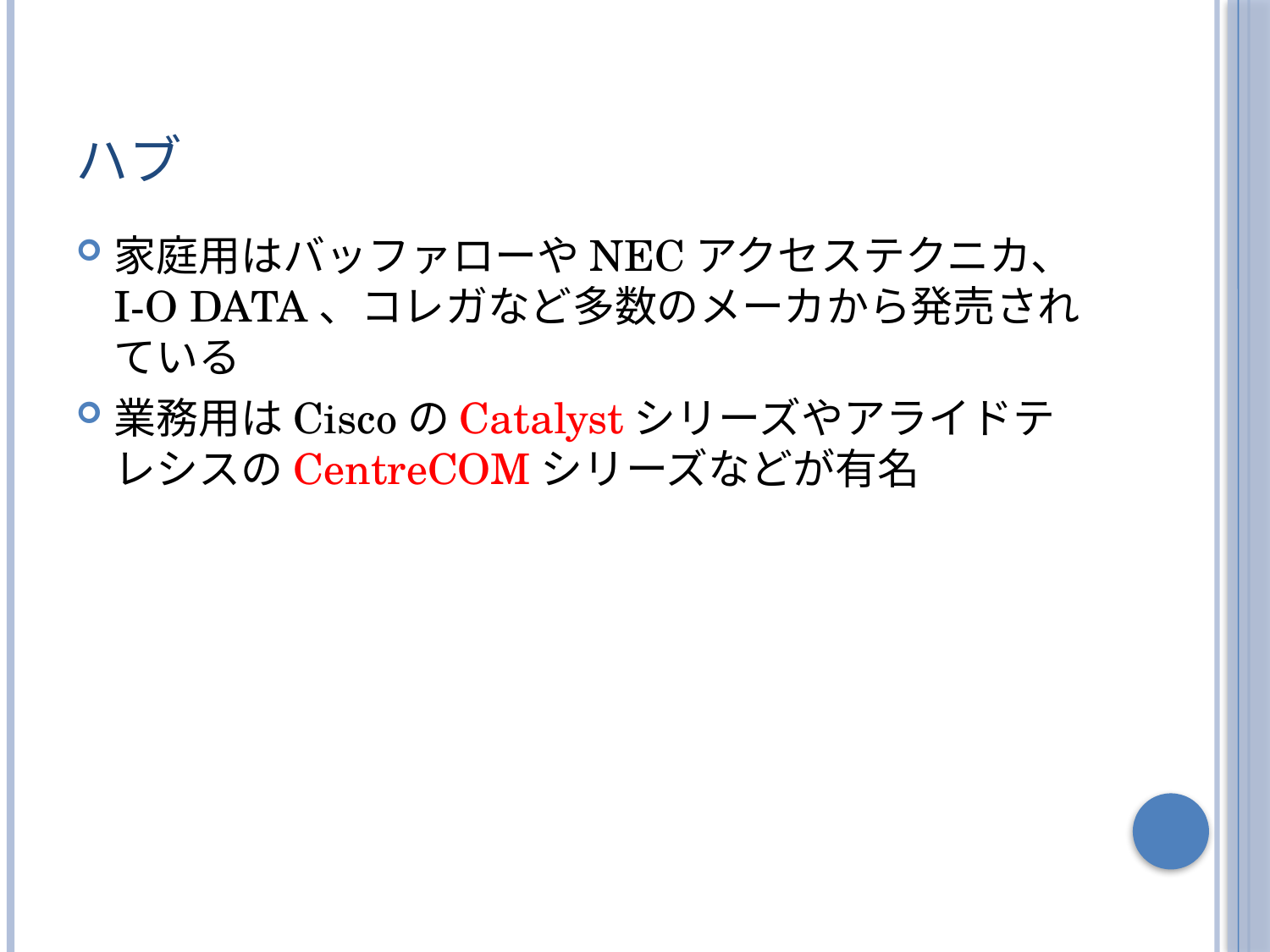

# ハブ
家庭用はバッファローやNECアクセステクニカ、I-O DATA、コレガなど多数のメーカから発売されている
業務用はCiscoのCatalystシリーズやアライドテレシスのCentreCOMシリーズなどが有名